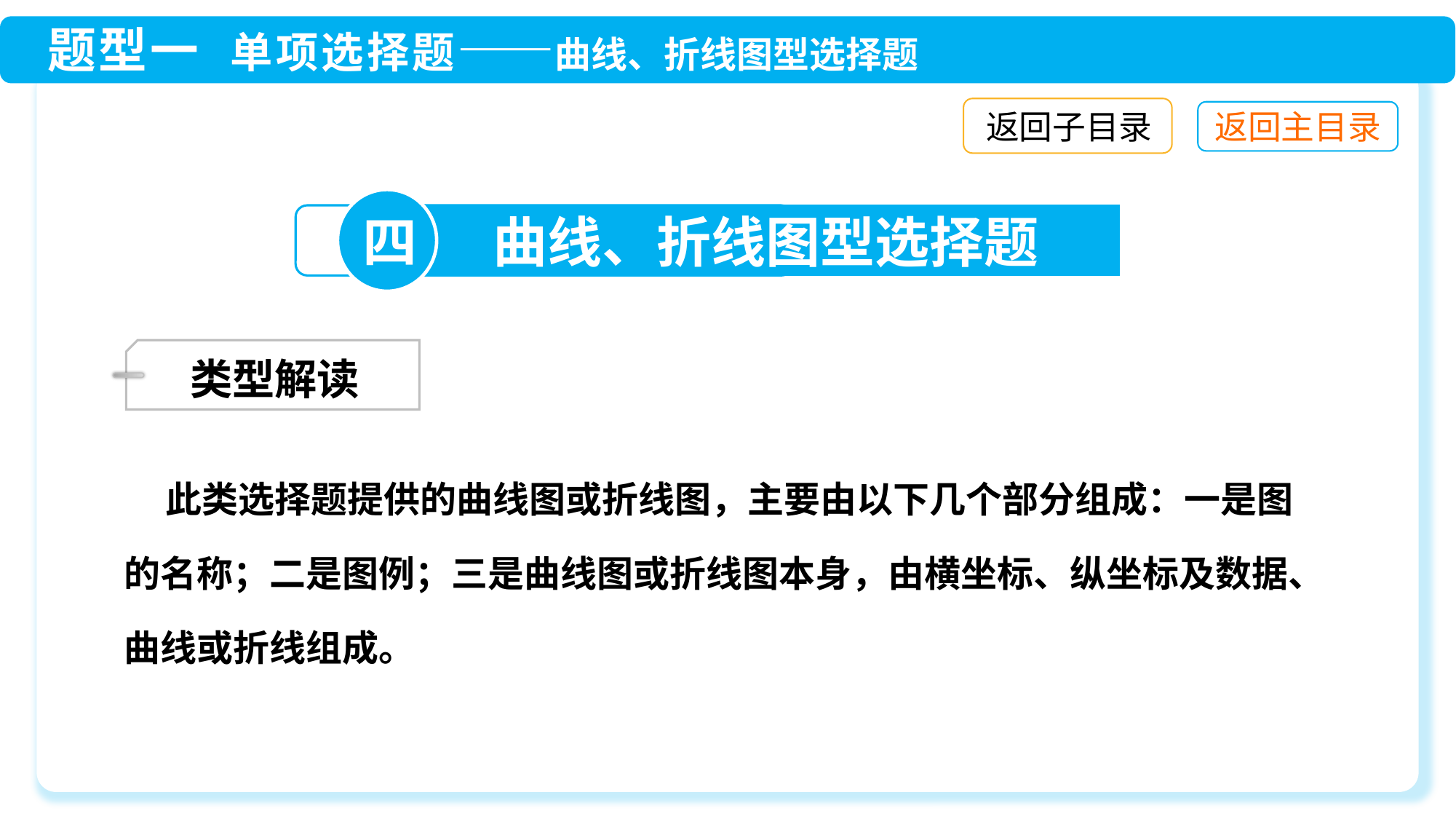

返回子目录
四

 曲线、折线图型选择题
类型解读

    此类选择题提供的曲线图或折线图，主要由以下几个部分组成：一是图的名称；二是图例；三是曲线图或折线图本身，由横坐标、纵坐标及数据、曲线或折线组成。